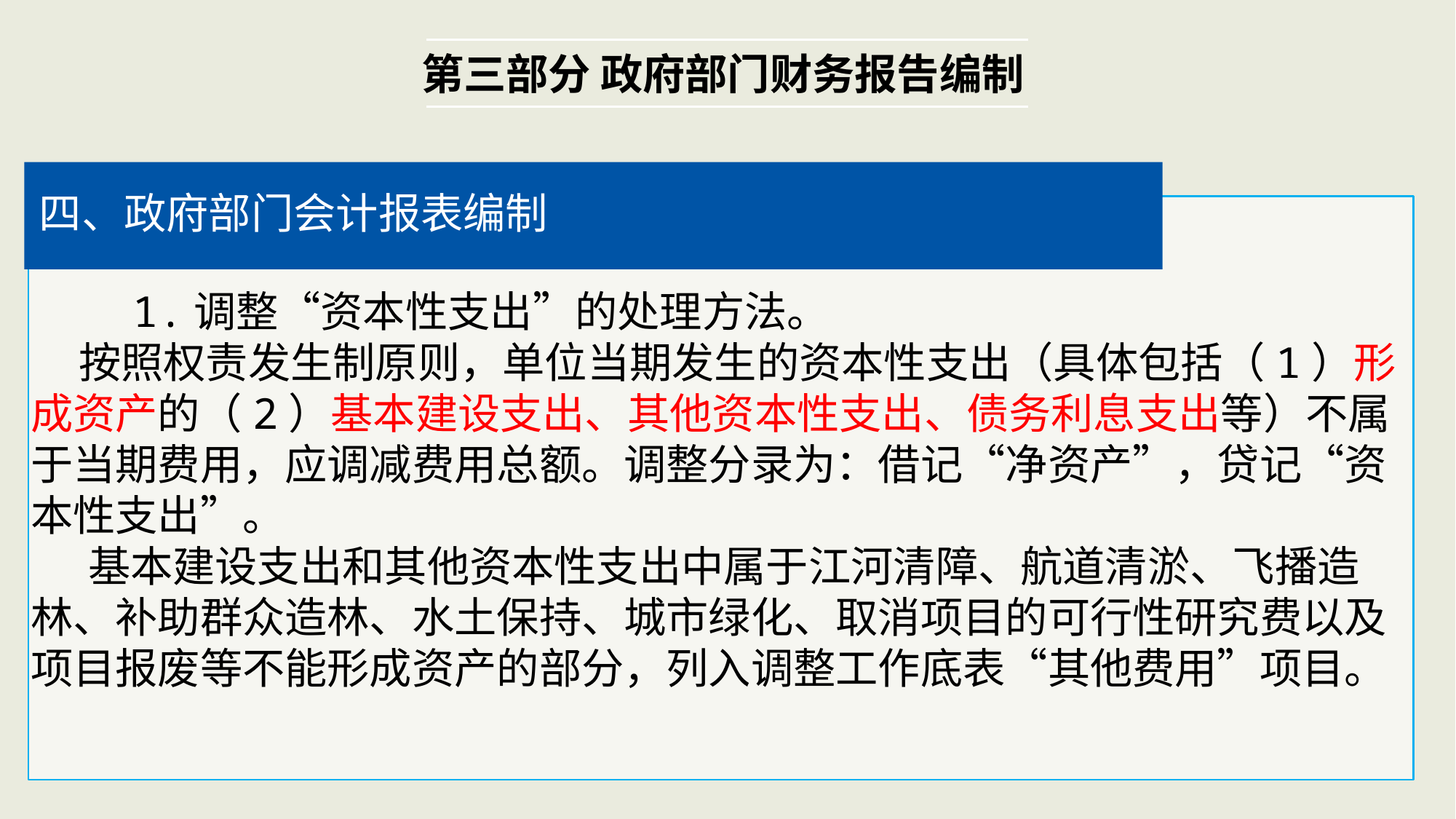

第三部分 政府部门财务报告编制

四、政府部门会计报表编制

    1.调整“资本性支出”的处理方法。
    按照权责发生制原则，单位当期发生的资本性支出（具体包括（1）形成资产的（2）基本建设支出、其他资本性支出、债务利息支出等）不属于当期费用，应调减费用总额。调整分录为：借记“净资产”，贷记“资本性支出”。
     基本建设支出和其他资本性支出中属于江河清障、航道清淤、飞播造林、补助群众造林、水土保持、城市绿化、取消项目的可行性研究费以及项目报废等不能形成资产的部分，列入调整工作底表“其他费用”项目。
72